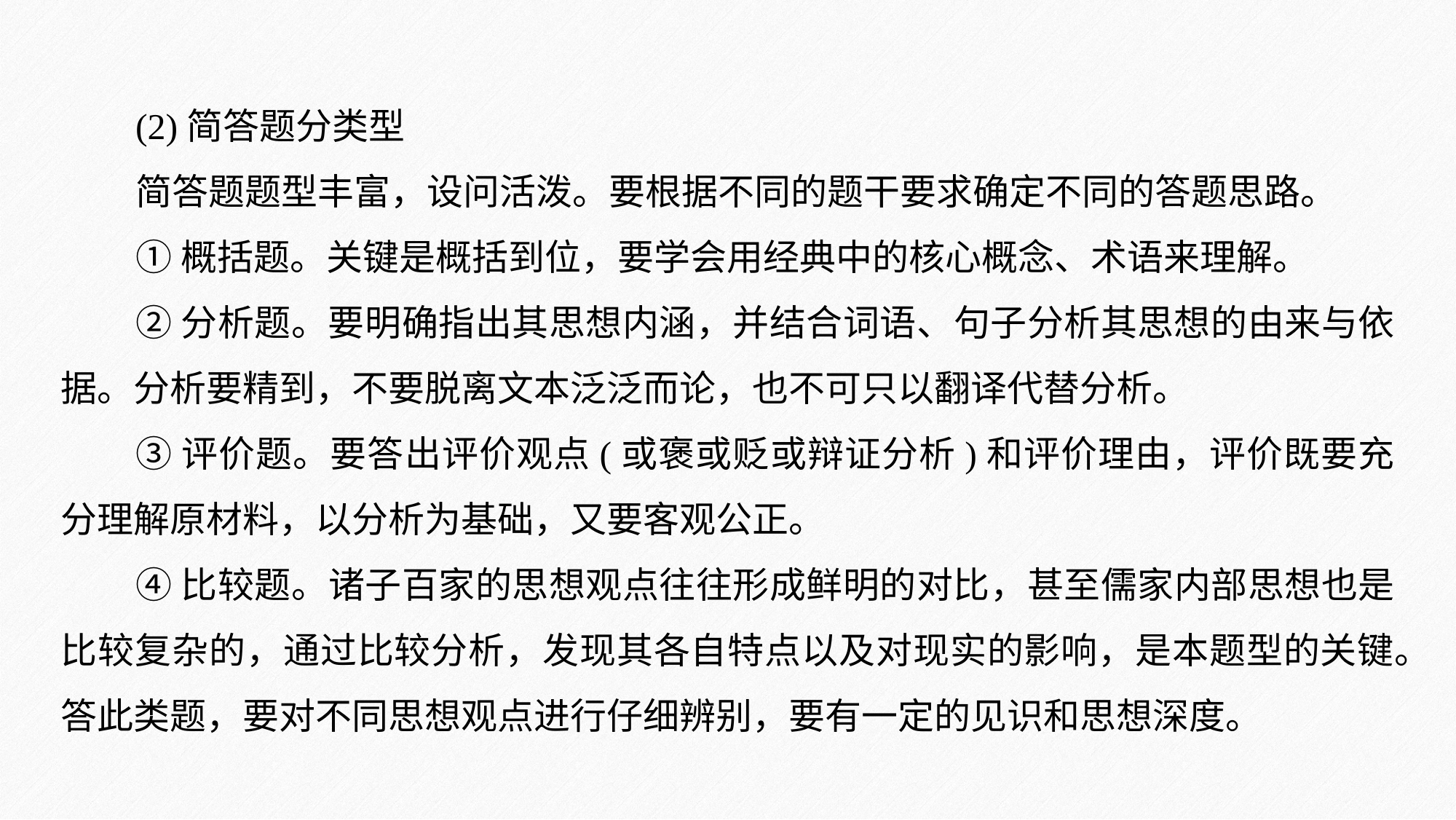

(2)简答题分类型
简答题题型丰富，设问活泼。要根据不同的题干要求确定不同的答题思路。
①概括题。关键是概括到位，要学会用经典中的核心概念、术语来理解。
②分析题。要明确指出其思想内涵，并结合词语、句子分析其思想的由来与依据。分析要精到，不要脱离文本泛泛而论，也不可只以翻译代替分析。
③评价题。要答出评价观点(或褒或贬或辩证分析)和评价理由，评价既要充分理解原材料，以分析为基础，又要客观公正。
④比较题。诸子百家的思想观点往往形成鲜明的对比，甚至儒家内部思想也是比较复杂的，通过比较分析，发现其各自特点以及对现实的影响，是本题型的关键。答此类题，要对不同思想观点进行仔细辨别，要有一定的见识和思想深度。